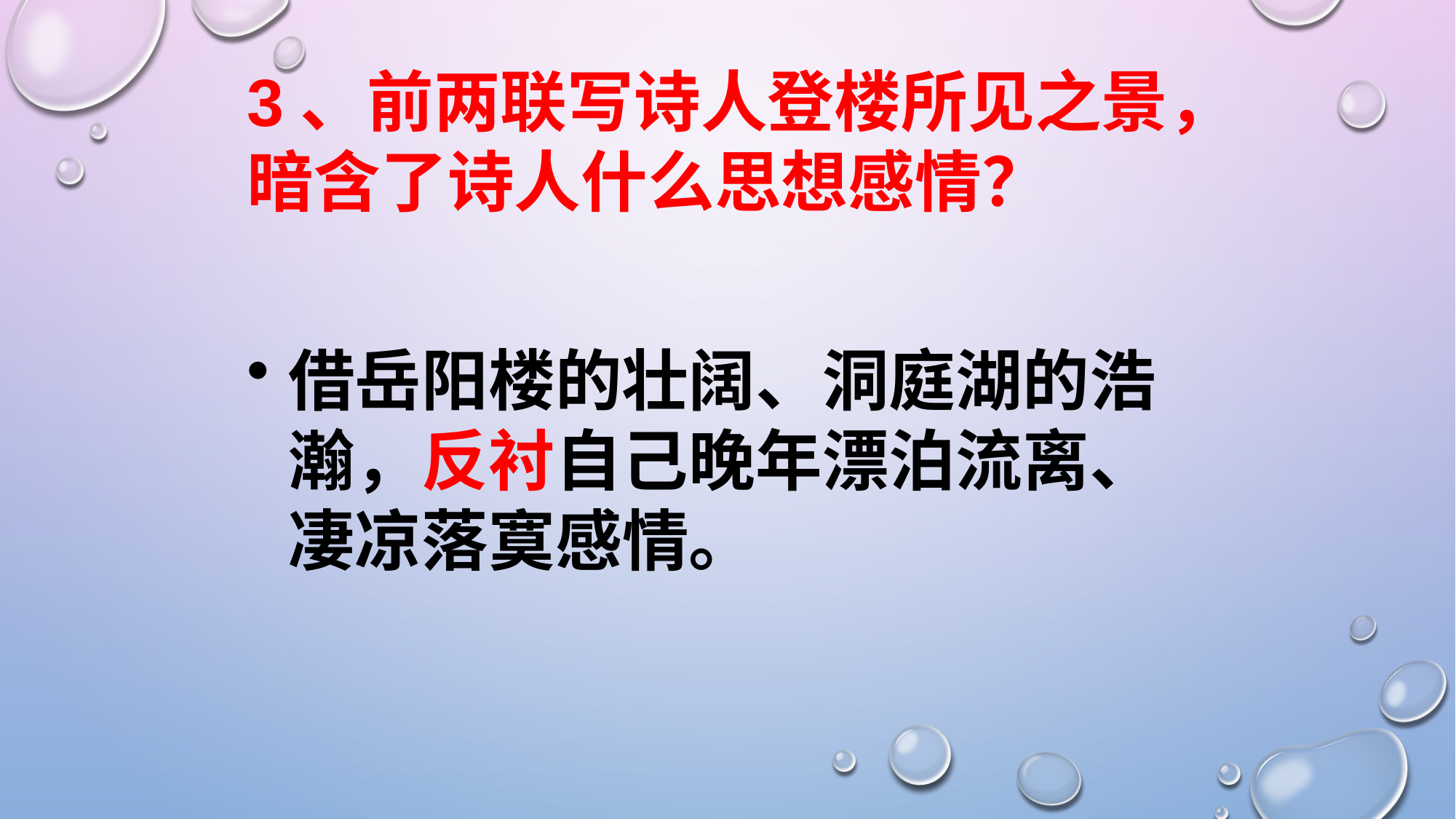

# 3、前两联写诗人登楼所见之景，暗含了诗人什么思想感情？
借岳阳楼的壮阔、洞庭湖的浩瀚，反衬自己晚年漂泊流离、凄凉落寞感情。